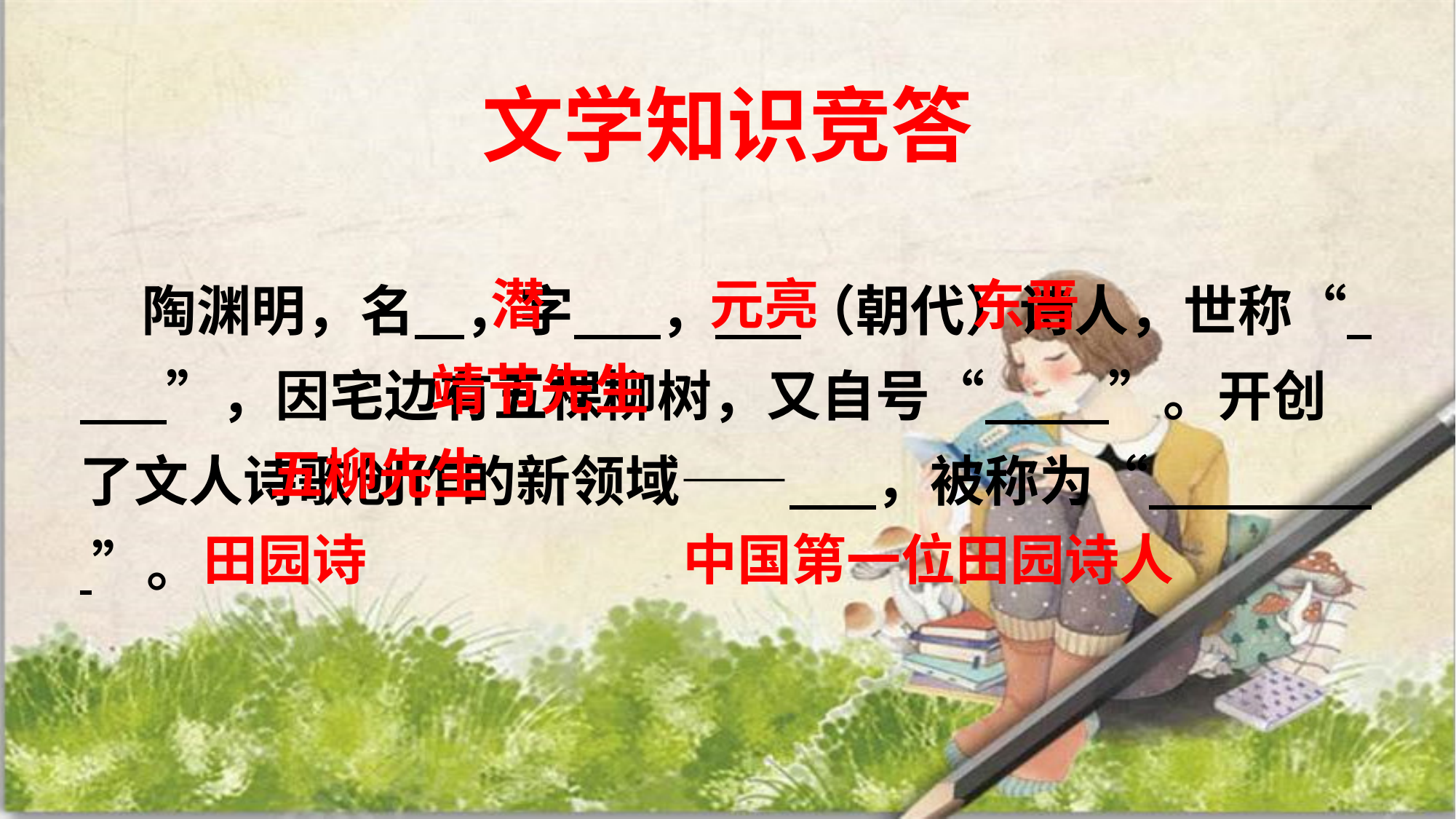

文学知识竞答

    陶渊明，名    ，字       ，       （朝代）诗人，世称“          ”，因宅边有五棵柳树，又自号“          ”。开创了文人诗歌创作的新领域——       ，被称为“                    ”。
潜
元亮
东晋
靖节先生
五柳先生
田园诗
中国第一位田园诗人